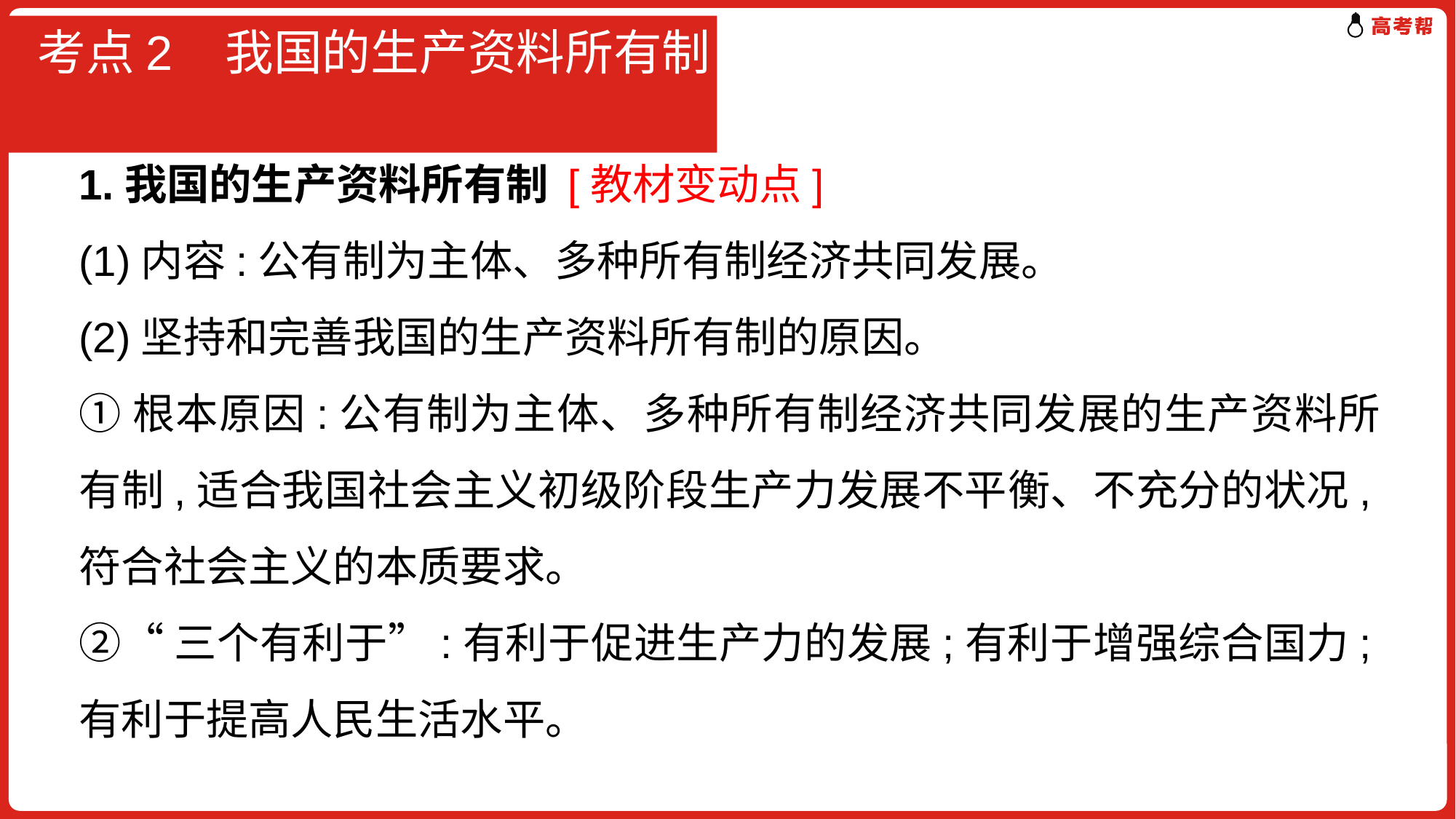

# 考点2   我国的生产资料所有制
1.我国的生产资料所有制 [教材变动点]
(1)内容:公有制为主体、多种所有制经济共同发展。
(2)坚持和完善我国的生产资料所有制的原因。
①根本原因:公有制为主体、多种所有制经济共同发展的生产资料所有制,适合我国社会主义初级阶段生产力发展不平衡、不充分的状况,符合社会主义的本质要求。
②“三个有利于”:有利于促进生产力的发展;有利于增强综合国力;有利于提高人民生活水平。